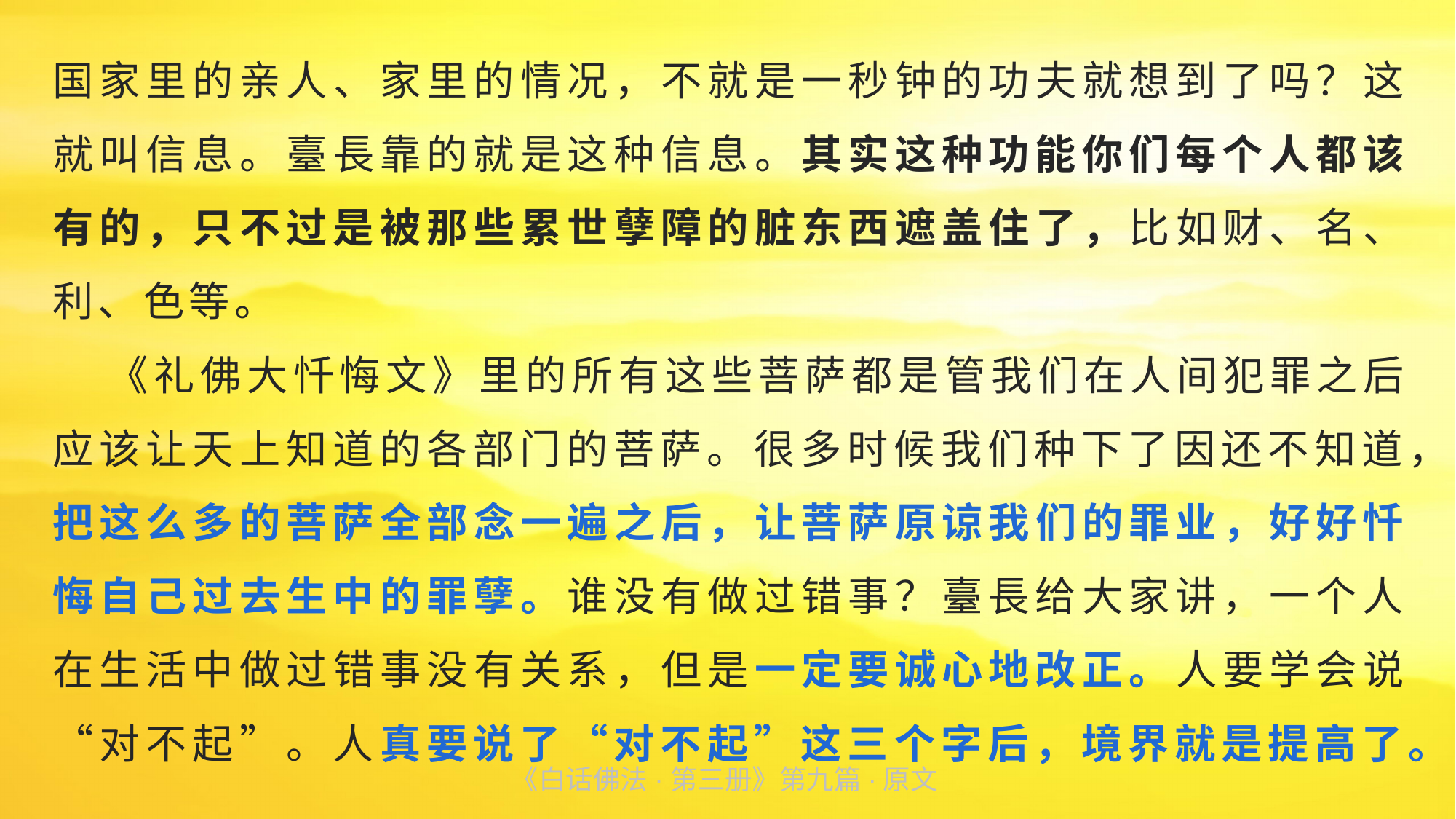

国家里的亲人、家里的情况，不就是一秒钟的功夫就想到了吗？这就叫信息。臺長靠的就是这种信息。其实这种功能你们每个人都该有的，只不过是被那些累世孽障的脏东西遮盖住了，比如财、名、利、色等。
   《礼佛大忏悔文》里的所有这些菩萨都是管我们在人间犯罪之后应该让天上知道的各部门的菩萨。很多时候我们种下了因还不知道，把这么多的菩萨全部念一遍之后，让菩萨原谅我们的罪业，好好忏悔自己过去生中的罪孽。谁没有做过错事？臺長给大家讲，一个人在生活中做过错事没有关系，但是一定要诚心地改正。人要学会说“对不起”。人真要说了“对不起”这三个字后，境界就是提高了。
《白话佛法·第三册》第九篇·原文